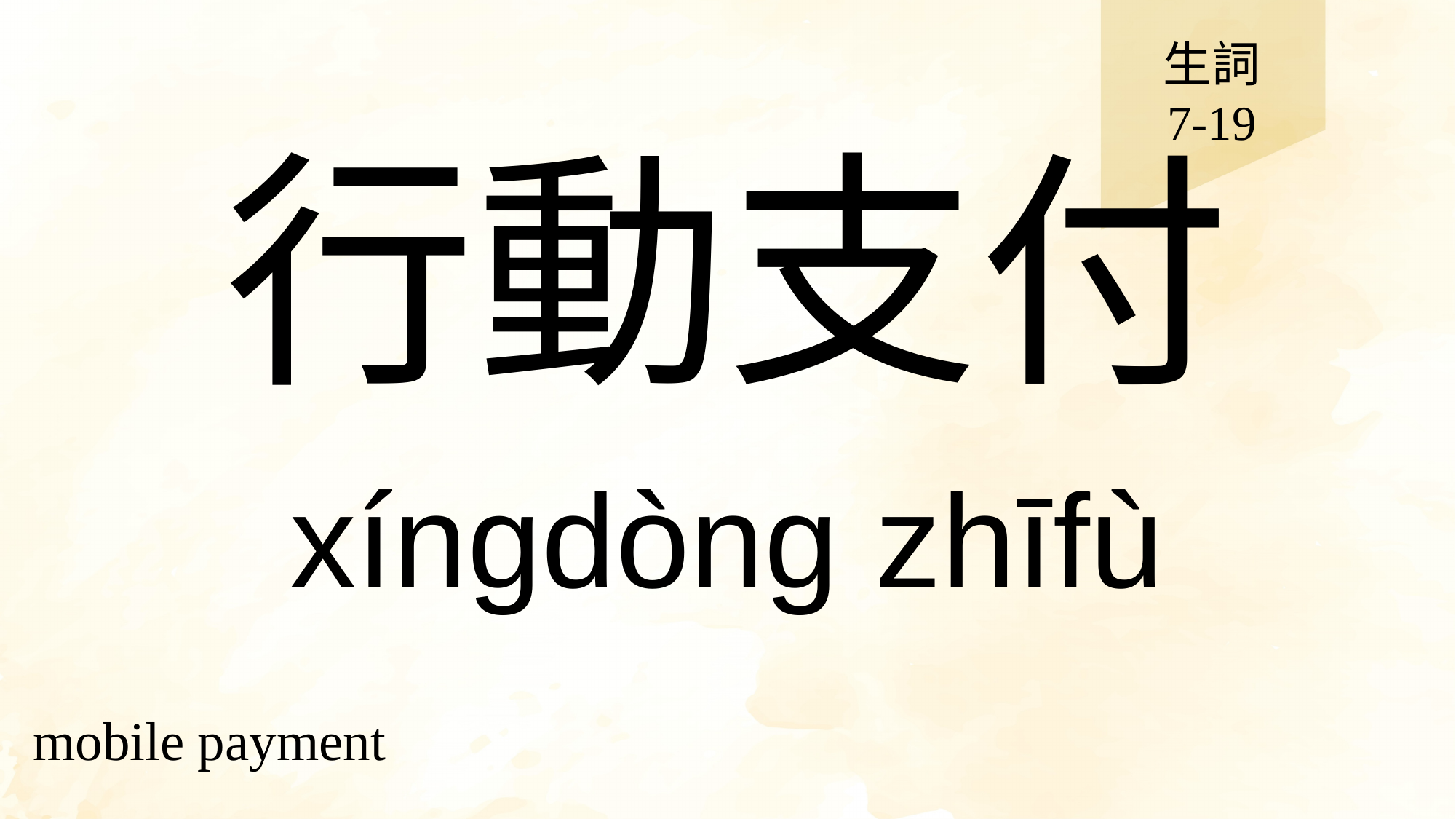

生詞
7-19
# 行動支付
xíngdòng zhīfù
mobile payment